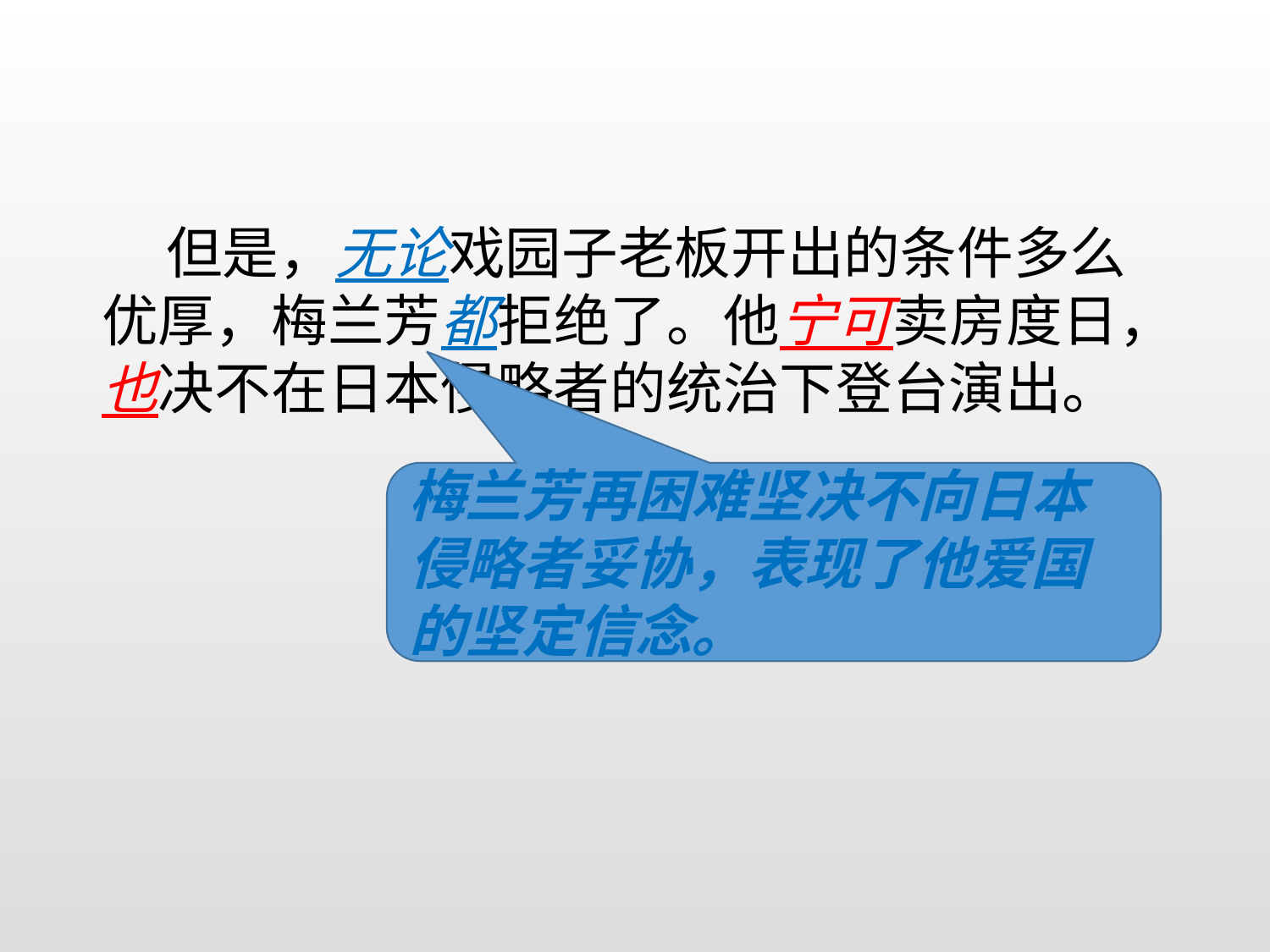

但是，无论戏园子老板开出的条件多么优厚，梅兰芳都拒绝了。他宁可卖房度日，也决不在日本侵略者的统治下登台演出。
梅兰芳再困难坚决不向日本侵略者妥协，表现了他爱国的坚定信念。